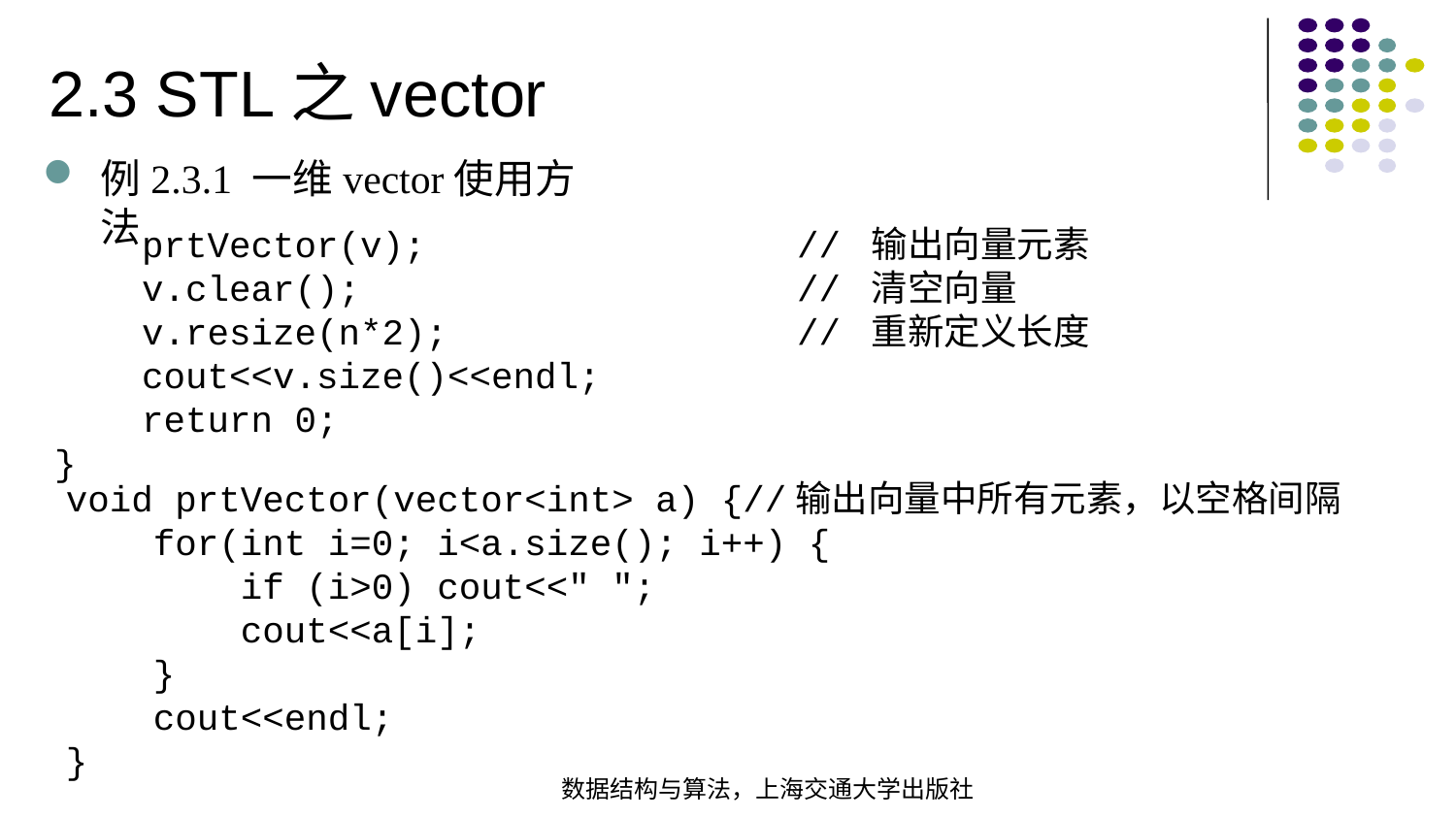

2.3 STL之vector
例2.3.1 一维vector使用方法
    prtVector(v);                 // 输出向量元素    v.clear();                    // 清空向量    v.resize(n*2);                // 重新定义长度    cout<<v.size()<<endl;    return 0;}
void prtVector(vector<int> a) {//输出向量中所有元素，以空格间隔
    for(int i=0; i<a.size(); i++) {        if (i>0) cout<<" ";        cout<<a[i];    }    cout<<endl;
}